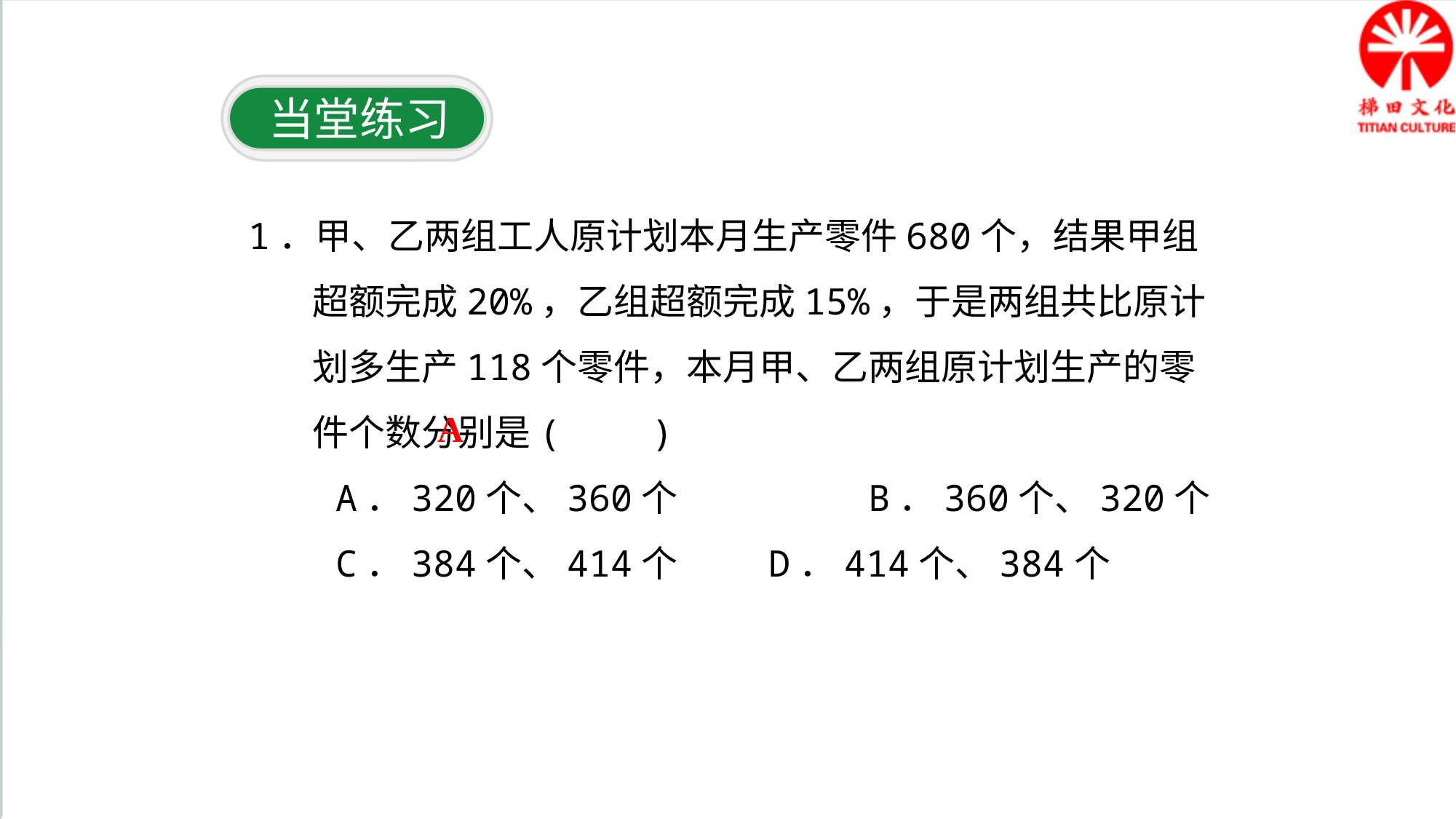

当堂练习
1．甲、乙两组工人原计划本月生产零件680个，结果甲组超额完成20%，乙组超额完成15%，于是两组共比原计划多生产118个零件，本月甲、乙两组原计划生产的零件个数分别是(　　)
    A．320个、360个　　　　　B．360个、320个
    C．384个、414个          D．414个、384个
 A